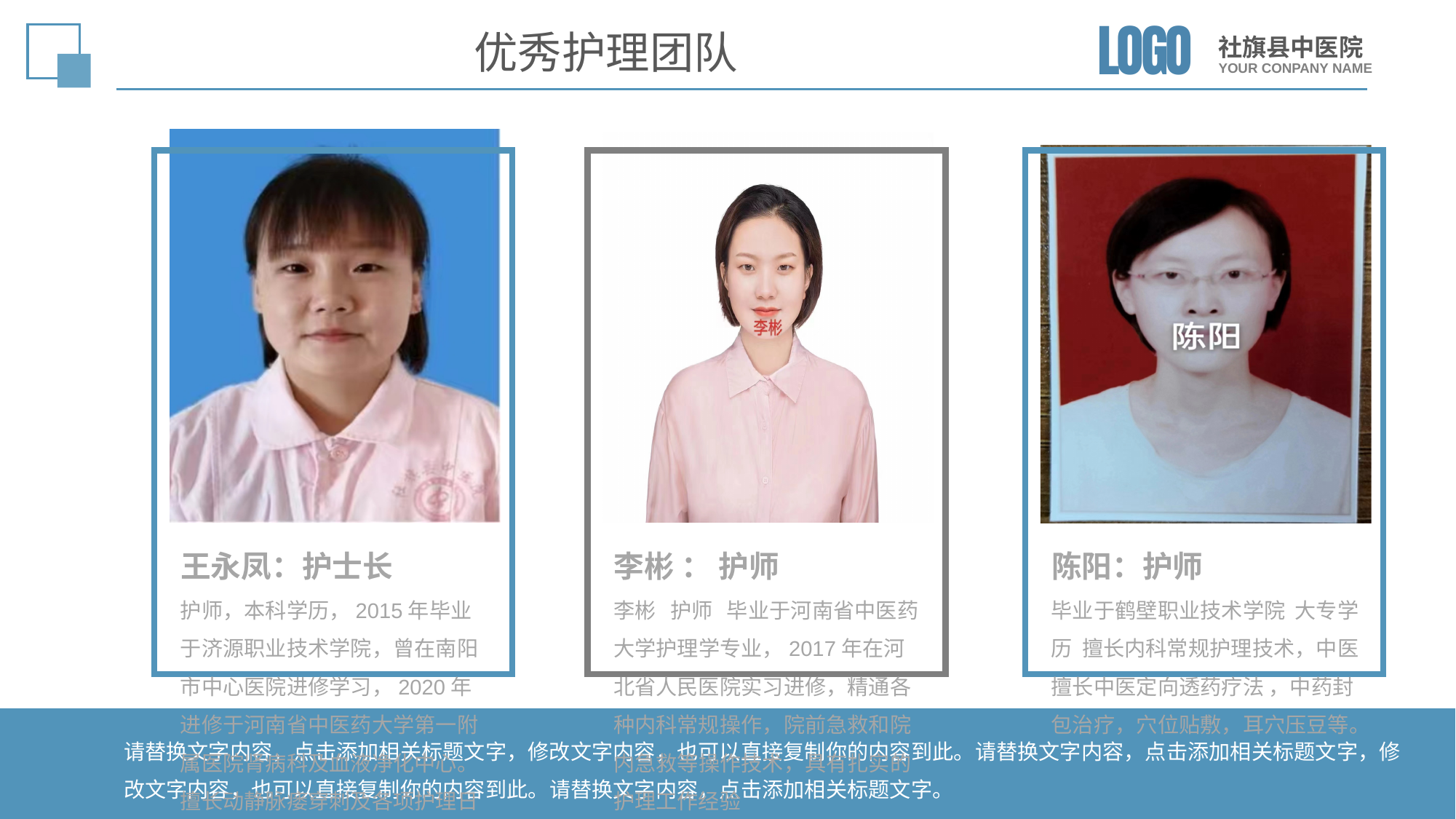

LOGO
社旗县中医院
YOUR CONPANY NAME

优秀护理团队

王永凤：护士长
护师，本科学历，2015年毕业于济源职业技术学院，曾在南阳市中心医院进修学习，2020年进修于河南省中医药大学第一附属医院肾病科及血液净化中心。擅长动静脉瘘穿刺及各项护理日常工作操作。
陈阳  毕业于鹤壁职业技术学院  大专学历  擅长内科常规护理技术，中医擅长中医定向透药疗法 ，中药封包治疗，穴位贴敷，耳穴压豆等。
李彬 ： 护师
李彬   护师   毕业于河南省中医药大学护理学专业，2017年在河北省人民医院实习进修，精通各种内科常规操作，院前急救和院内急救等操作技术，具有扎实的护理工作经验
陈柯茹：护师，毕业于南阳理工学院，2018在南阳市中心医院进修学习。能熟练进行各项护理操作。应变能力强，能在实际操作中不断地学习，因而能很快融入到新的工作中。熟练掌握呼吸机和心电监护仪
 等急救设备的操作，对急救的基本程序和技术要求以及危重病人的护理、病情监测的技术重难点基本掌握。。
陈阳：护师
毕业于鹤壁职业技术学院  大专学历  擅长内科常规护理技术，中医擅长中医定向透药疗法 ，中药封包治疗，穴位贴敷，耳穴压豆等。

请替换文字内容，点击添加相关标题文字，修改文字内容，也可以直接复制你的内容到此。请替换文字内容，点击添加相关标题文字，修改文字内容，也可以直接复制你的内容到此。请替换文字内容，点击添加相关标题文字。